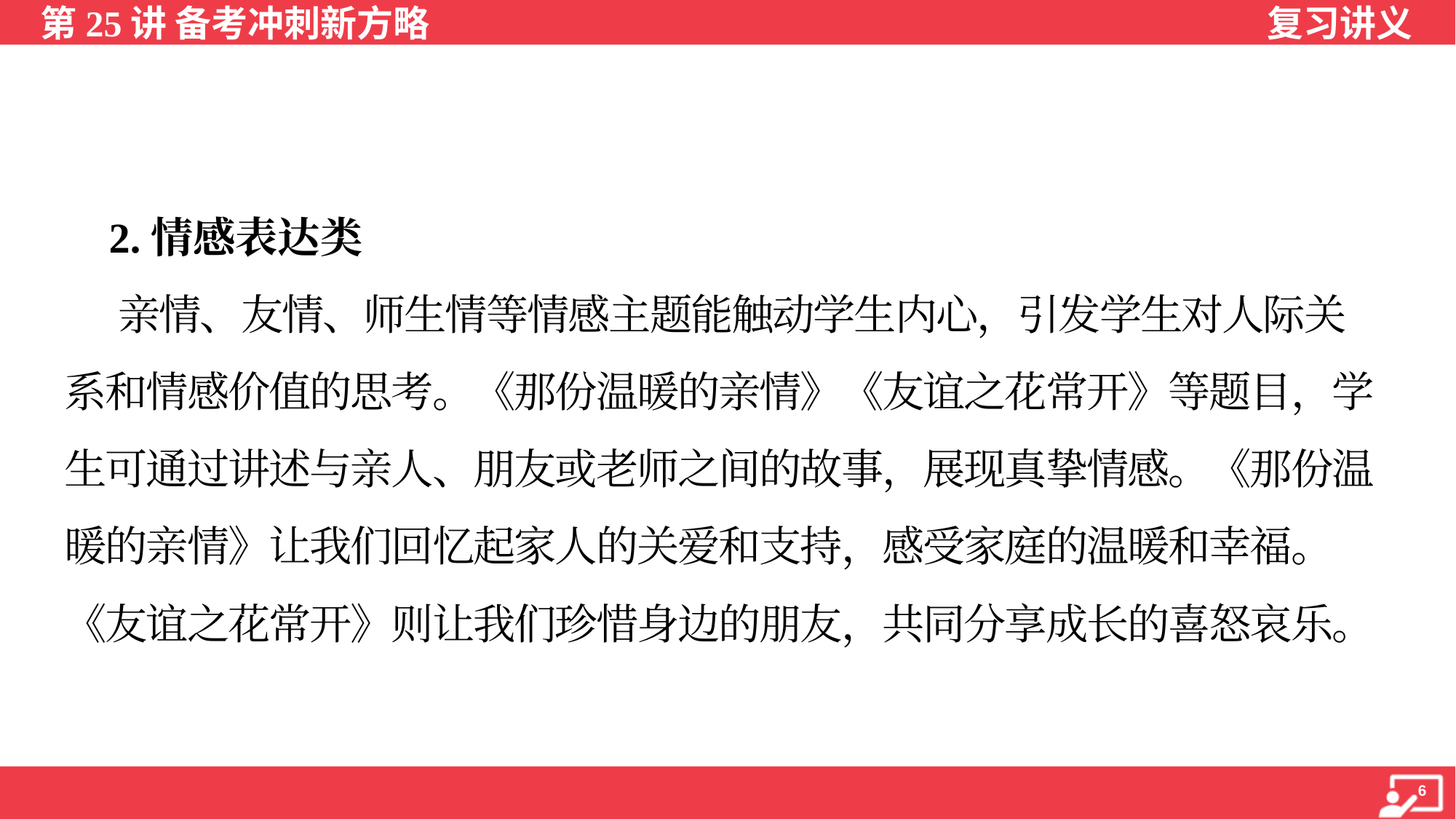

2.情感表达类
    亲情、友情、师生情等情感主题能触动学生内心，引发学生对人际关
系和情感价值的思考。《那份温暖的亲情》《友谊之花常开》等题目，学
生可通过讲述与亲人、朋友或老师之间的故事，展现真挚情感。《那份温
暖的亲情》让我们回忆起家人的关爱和支持，感受家庭的温暖和幸福。
《友谊之花常开》则让我们珍惜身边的朋友，共同分享成长的喜怒哀乐。